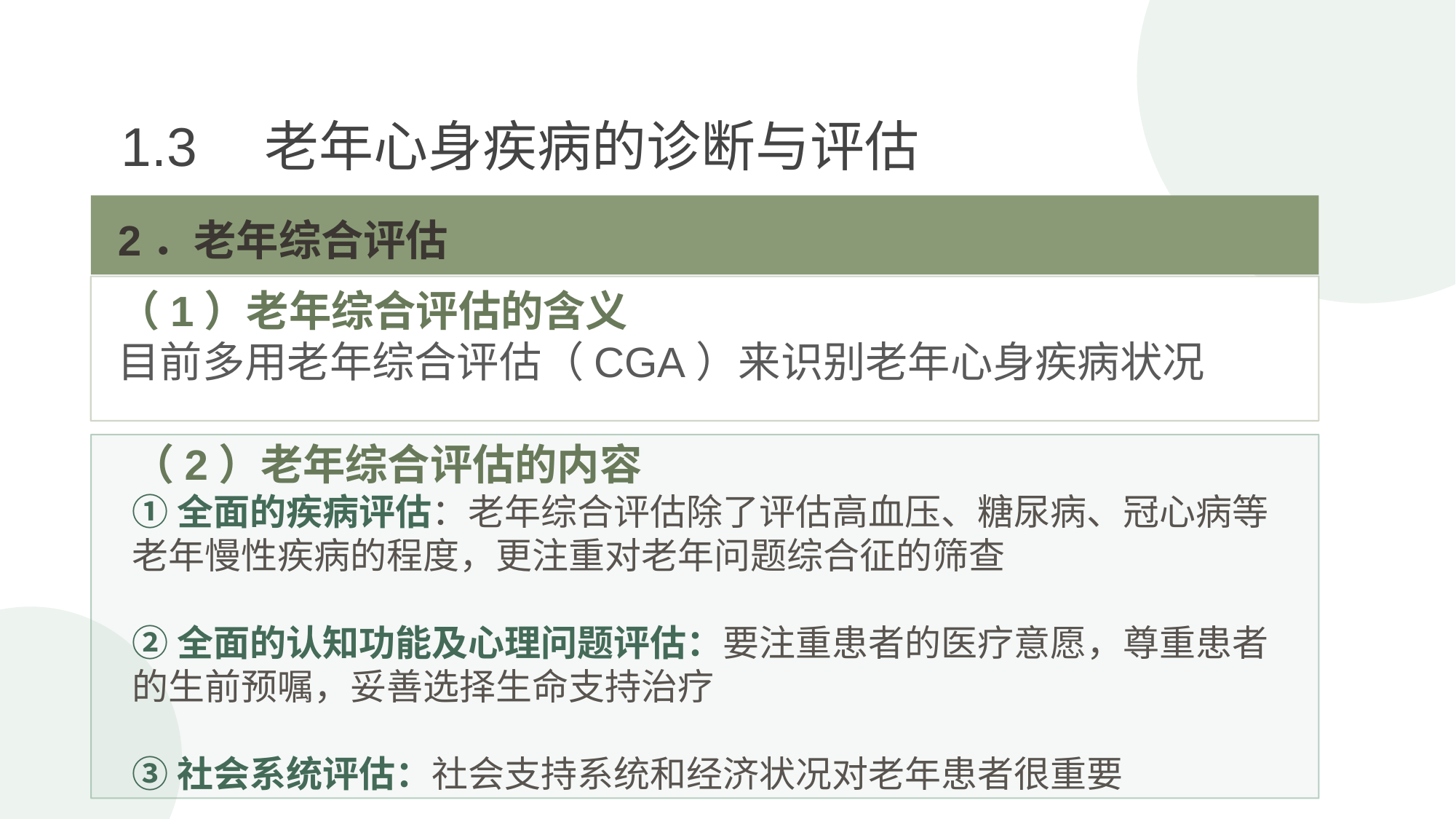

1.3　老年心身疾病的诊断与评估

2．老年综合评估

（1）老年综合评估的含义
目前多用老年综合评估（CGA）来识别老年心身疾病状况
（2）老年综合评估的内容
①全面的疾病评估：老年综合评估除了评估高血压、糖尿病、冠心病等老年慢性疾病的程度，更注重对老年问题综合征的筛查

②全面的认知功能及心理问题评估：要注重患者的医疗意愿，尊重患者的生前预嘱，妥善选择生命支持治疗

③社会系统评估：社会支持系统和经济状况对老年患者很重要